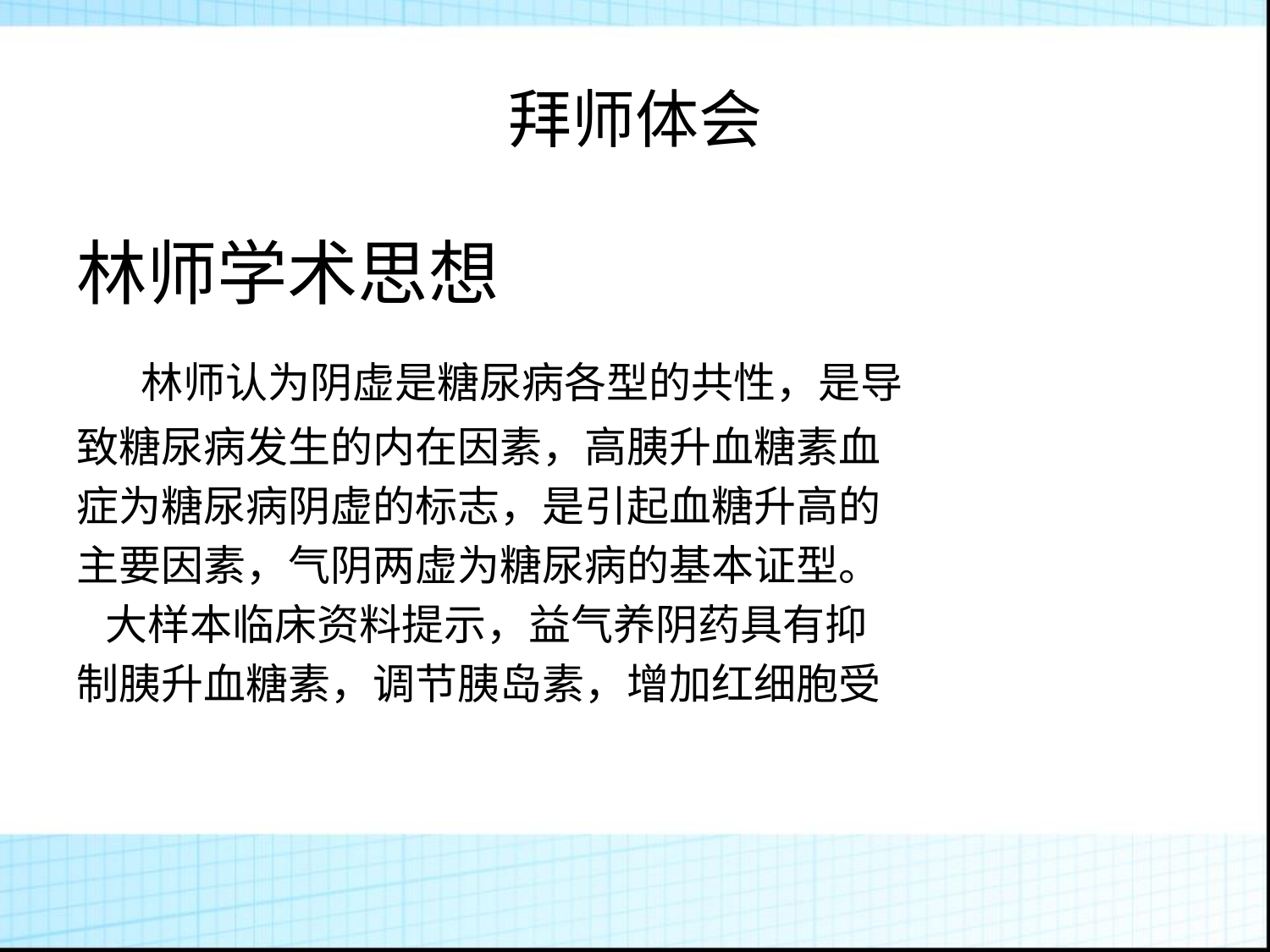

拜师体会
林师学术思想
   林师认为阴虚是糖尿病各型的共性，是导
致糖尿病发生的内在因素，高胰升血糖素血
症为糖尿病阴虚的标志，是引起血糖升高的
主要因素，气阴两虚为糖尿病的基本证型。
  大样本临床资料提示，益气养阴药具有抑
制胰升血糖素，调节胰岛素，增加红细胞受